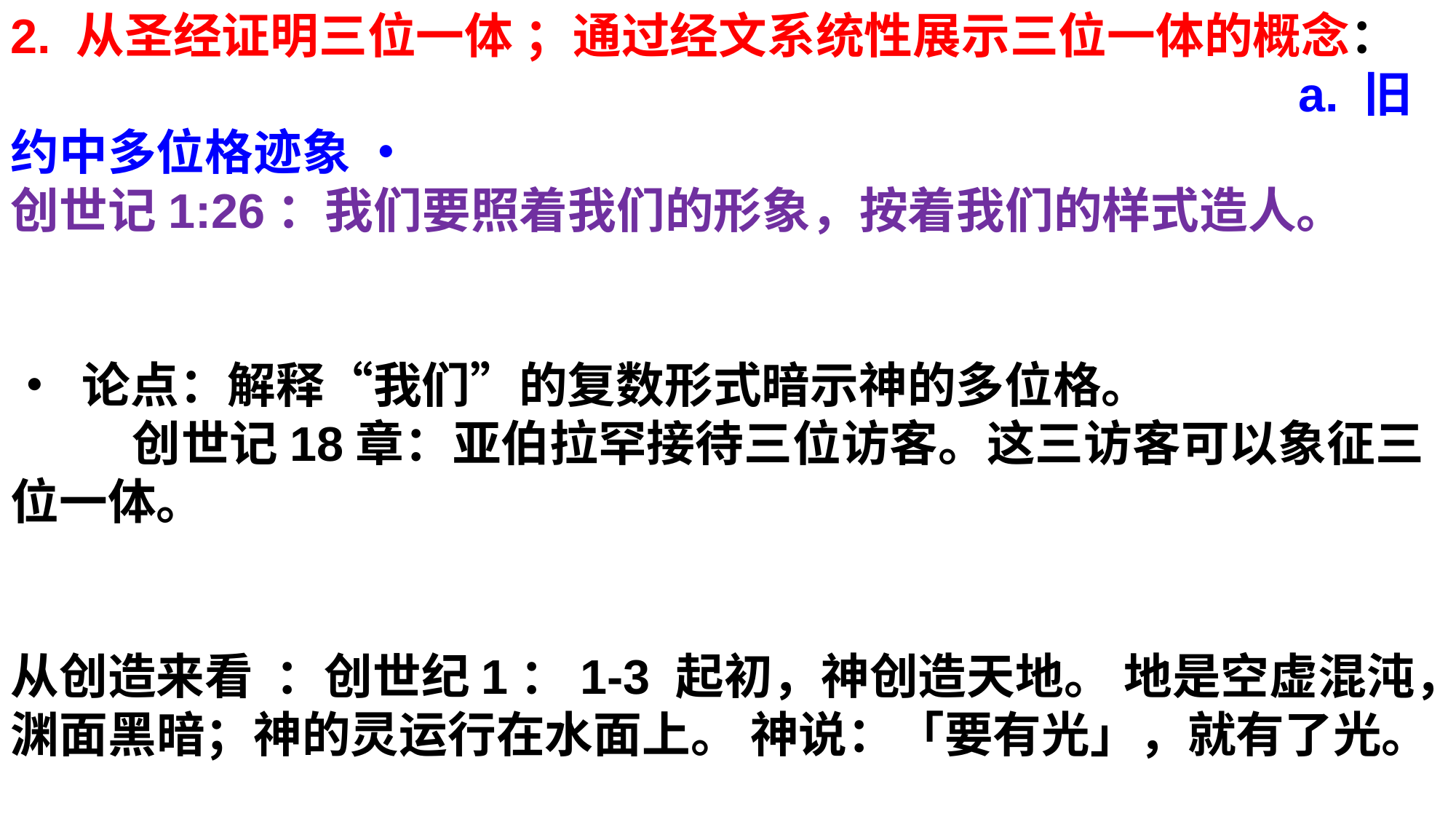

2. 从圣经证明三位一体 ；通过经文系统性展示三位一体的概念：                                                                                                                        a. 旧约中多位格迹象 •                                                                                            创世记1:26：我们要照着我们的形象，按着我们的样式造人。

• 论点：解释“我们”的复数形式暗示神的多位格。                                      创世记18章：亚伯拉罕接待三位访客。这三访客可以象征三位一体。

从创造来看  ：创世纪1：1-3 起初，神创造天地。 地是空虚混沌，渊面黑暗；神的灵运行在水面上。 神说：「要有光」，就有了光。

这里分别提到，神的灵，神说：=神的道，各有创造的分工